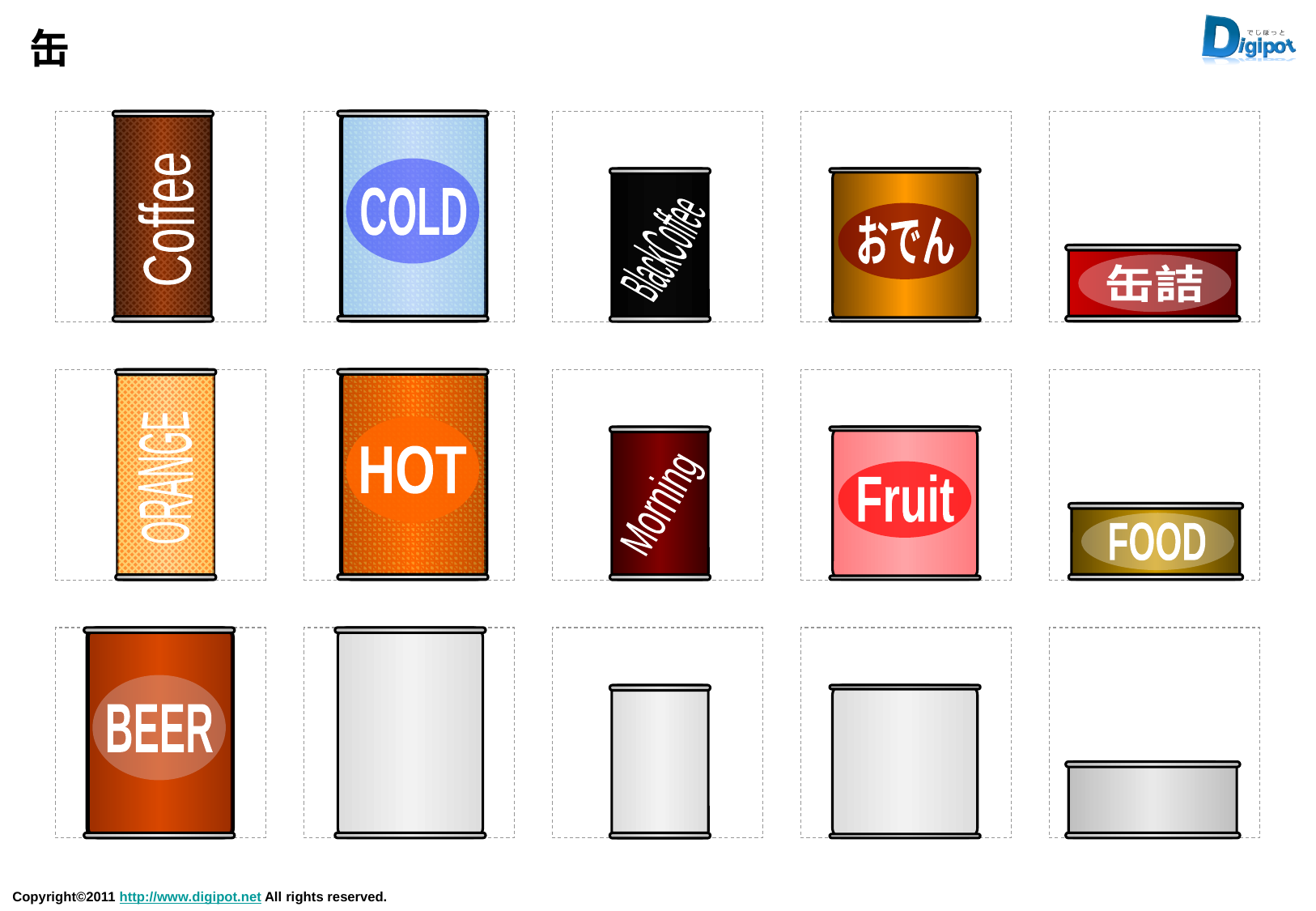

# 缶

COLD

Coffee

BlackCoffee

おでん

缶詰

HOT

ORANGE

Morning

Fruit

FOOD

BEER